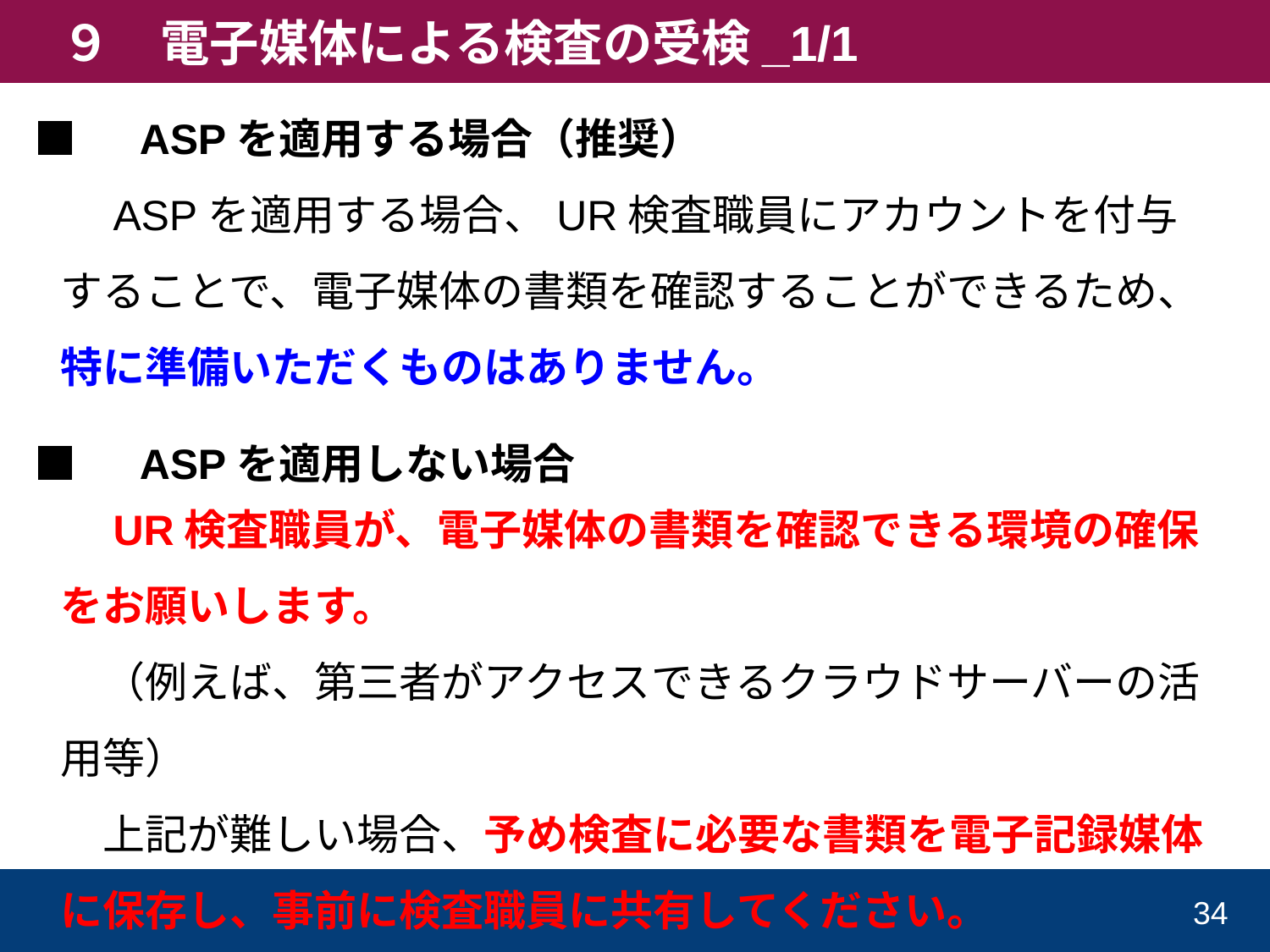

９　電子媒体による検査の受検_1/1
■　ASPを適用する場合（推奨）
　ASPを適用する場合、UR検査職員にアカウントを付与することで、電子媒体の書類を確認することができるため、特に準備いただくものはありません。
■　ASPを適用しない場合
　UR検査職員が、電子媒体の書類を確認できる環境の確保をお願いします。
　（例えば、第三者がアクセスできるクラウドサーバーの活用等）
　上記が難しい場合、予め検査に必要な書類を電子記録媒体に保存し、事前に検査職員に共有してください。

34